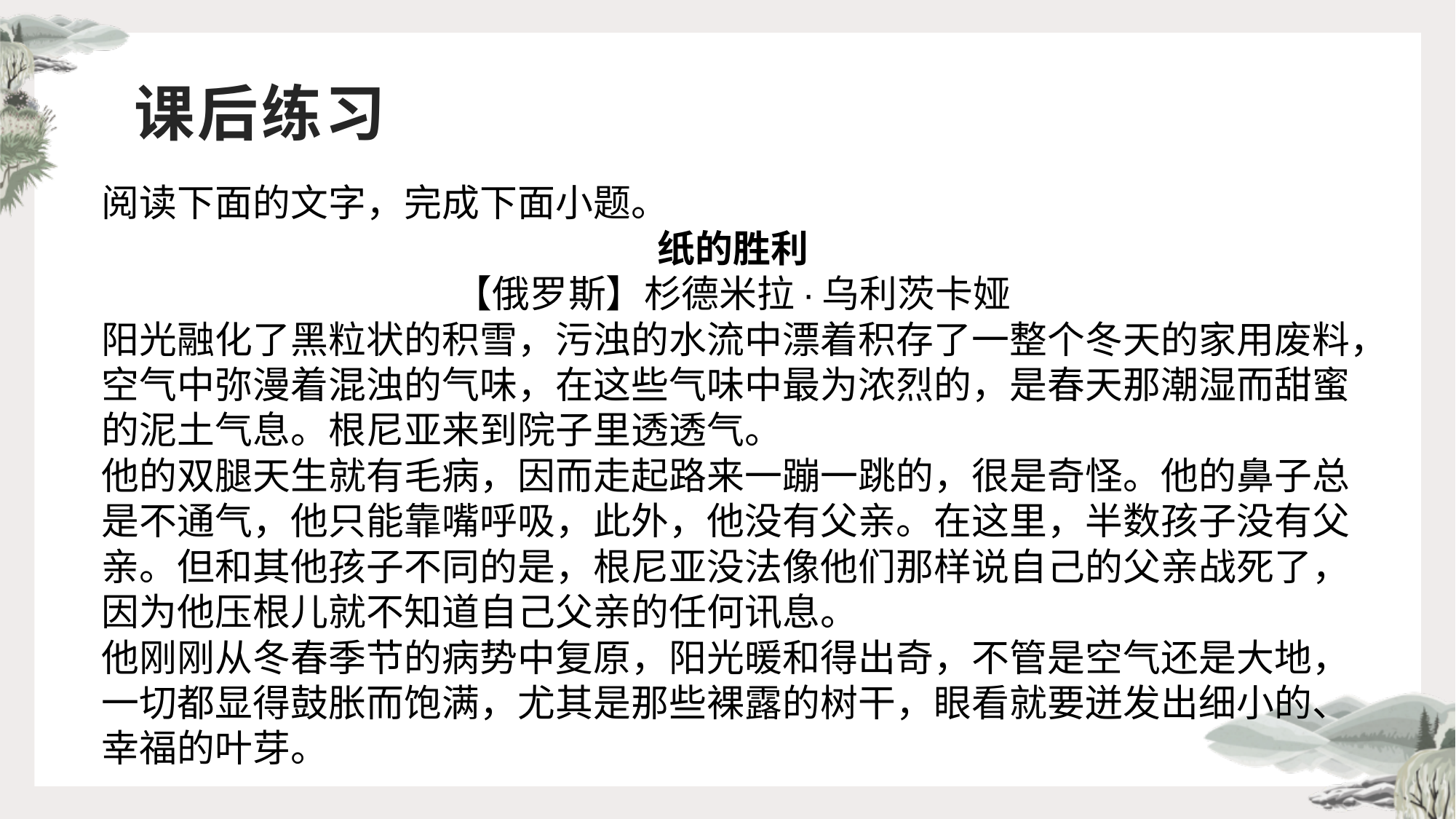

# 课后练习
阅读下面的文字，完成下面小题。
纸的胜利
【俄罗斯】杉德米拉·乌利茨卡娅
阳光融化了黑粒状的积雪，污浊的水流中漂着积存了一整个冬天的家用废料，空气中弥漫着混浊的气味，在这些气味中最为浓烈的，是春天那潮湿而甜蜜的泥土气息。根尼亚来到院子里透透气。
他的双腿天生就有毛病，因而走起路来一蹦一跳的，很是奇怪。他的鼻子总是不通气，他只能靠嘴呼吸，此外，他没有父亲。在这里，半数孩子没有父亲。但和其他孩子不同的是，根尼亚没法像他们那样说自己的父亲战死了，因为他压根儿就不知道自己父亲的任何讯息。
他刚刚从冬春季节的病势中复原，阳光暖和得出奇，不管是空气还是大地，一切都显得鼓胀而饱满，尤其是那些裸露的树干，眼看就要迸发出细小的、幸福的叶芽。